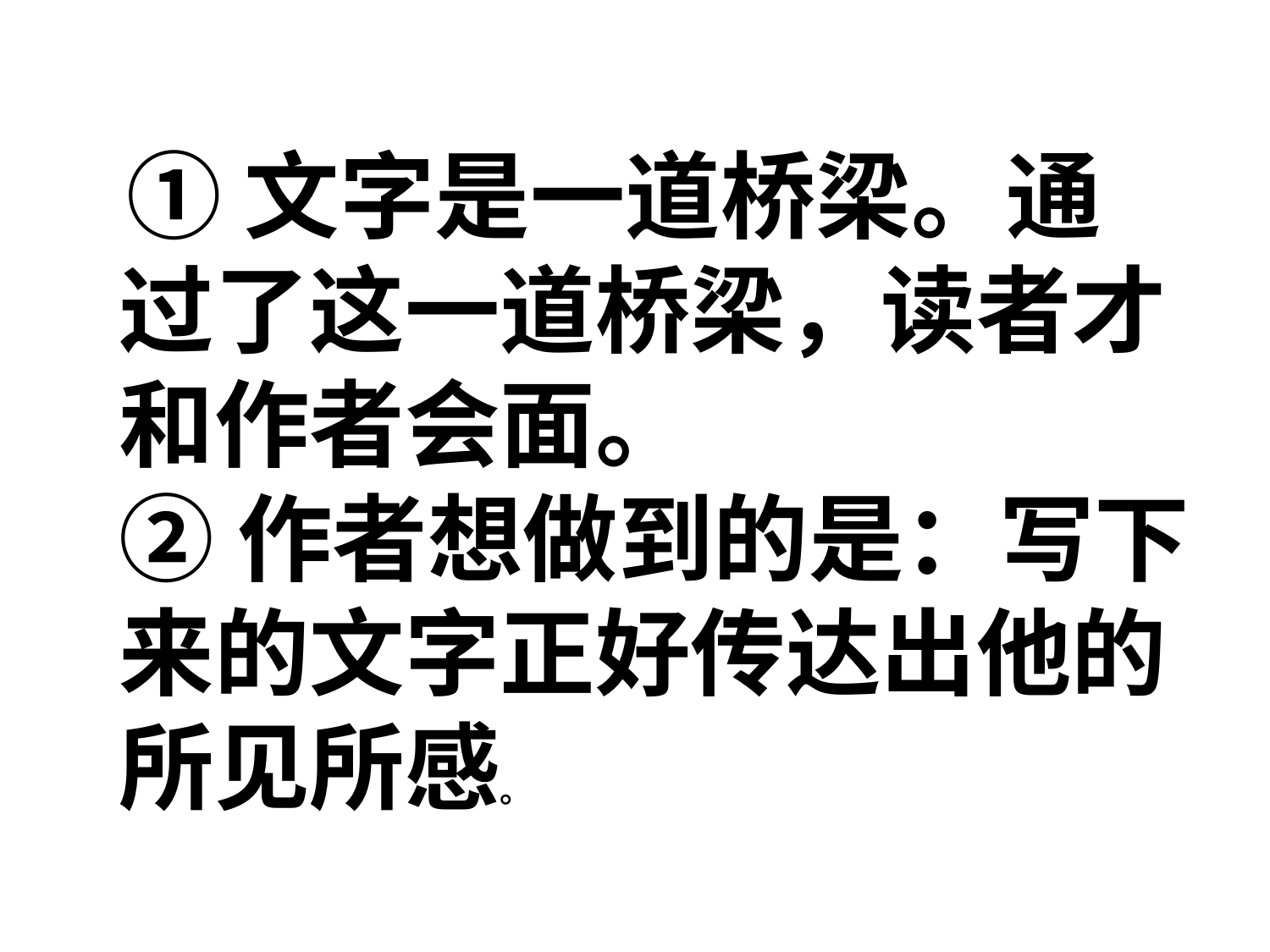

①文字是一道桥梁。通过了这一道桥梁，读者才和作者会面。
②作者想做到的是：写下来的文字正好传达出他的所见所感。